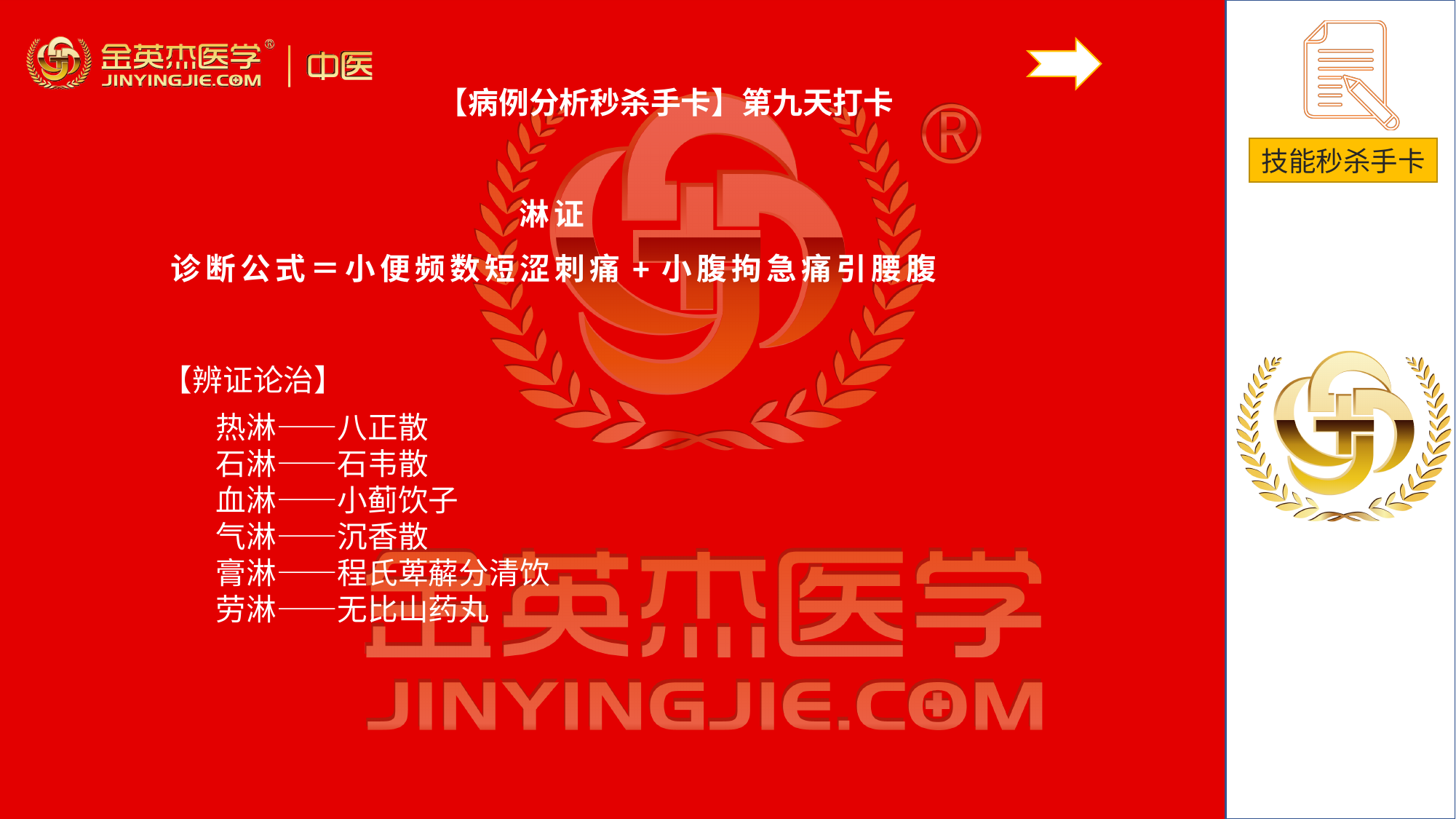

【病例分析秒杀手卡】第九天打卡
淋证
诊断公式＝小便频数短涩刺痛+小腹拘急痛引腰腹
# 【辨证论治】
热淋——八正散石淋——石韦散血淋——小蓟饮子气淋——沉香散膏淋——程氏萆薢分清饮劳淋——无比山药丸